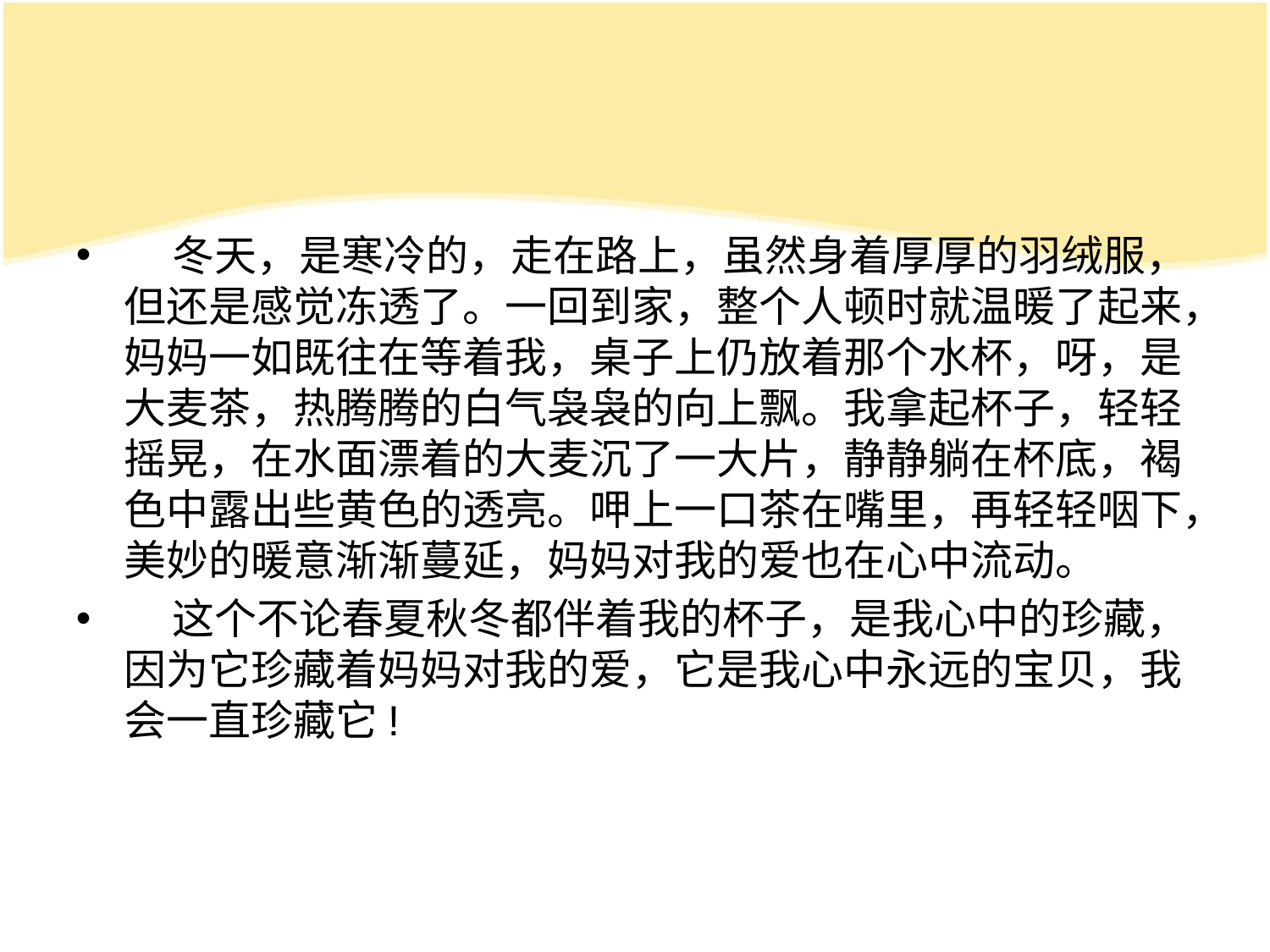

#
    冬天，是寒冷的，走在路上，虽然身着厚厚的羽绒服，但还是感觉冻透了。一回到家，整个人顿时就温暖了起来，妈妈一如既往在等着我，桌子上仍放着那个水杯，呀，是大麦茶，热腾腾的白气袅袅的向上飘。我拿起杯子，轻轻摇晃，在水面漂着的大麦沉了一大片，静静躺在杯底，褐色中露出些黄色的透亮。呷上一口茶在嘴里，再轻轻咽下，美妙的暖意渐渐蔓延，妈妈对我的爱也在心中流动。
    这个不论春夏秋冬都伴着我的杯子，是我心中的珍藏，因为它珍藏着妈妈对我的爱，它是我心中永远的宝贝，我会一直珍藏它!